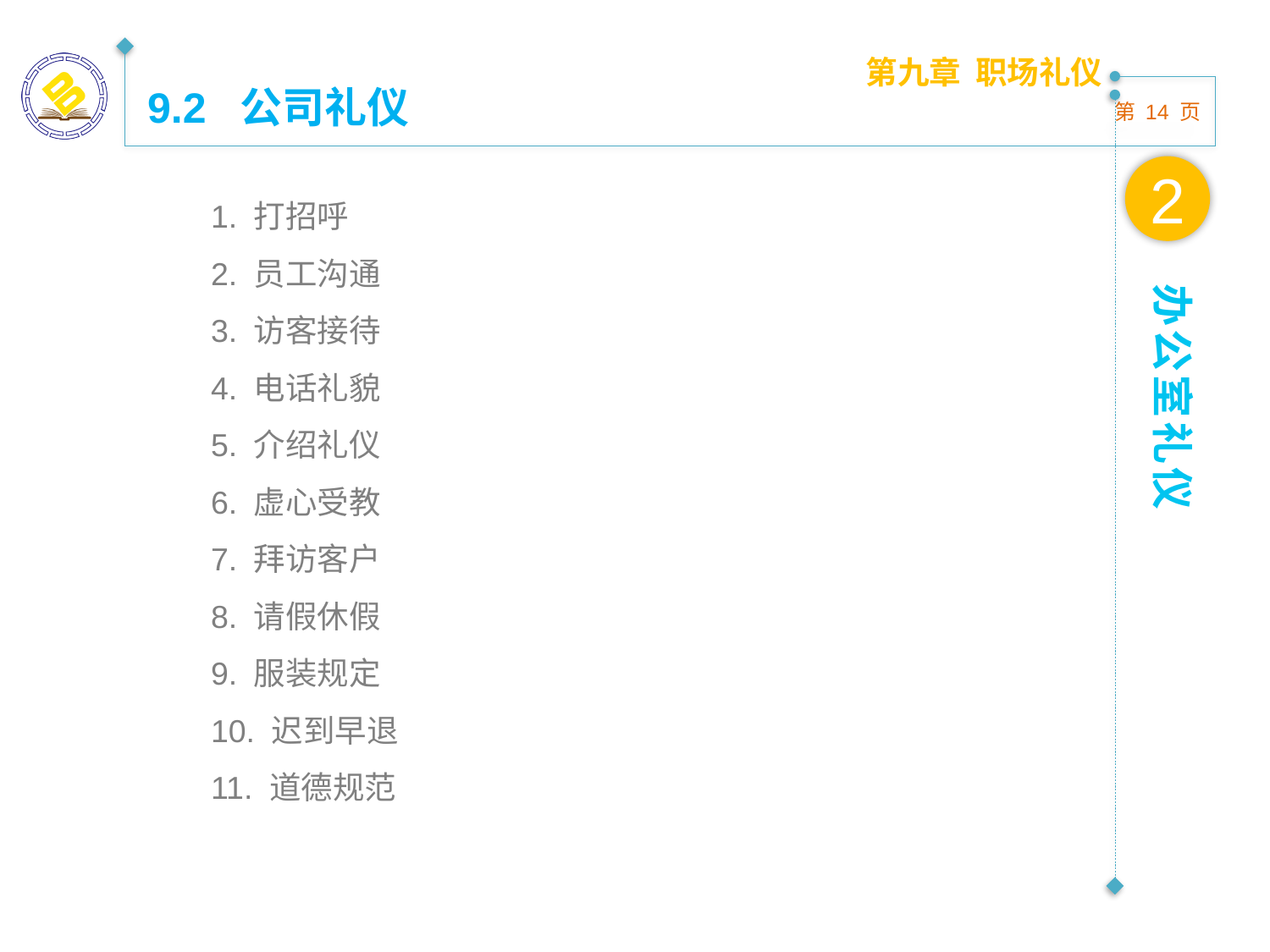

第九章  职场礼仪
9.2  公司礼仪
2
1. 打招呼
2. 员工沟通
3. 访客接待
4. 电话礼貌
5. 介绍礼仪
6. 虚心受教
7. 拜访客户
8. 请假休假
9. 服装规定
10. 迟到早退
11. 道德规范
办公室礼仪